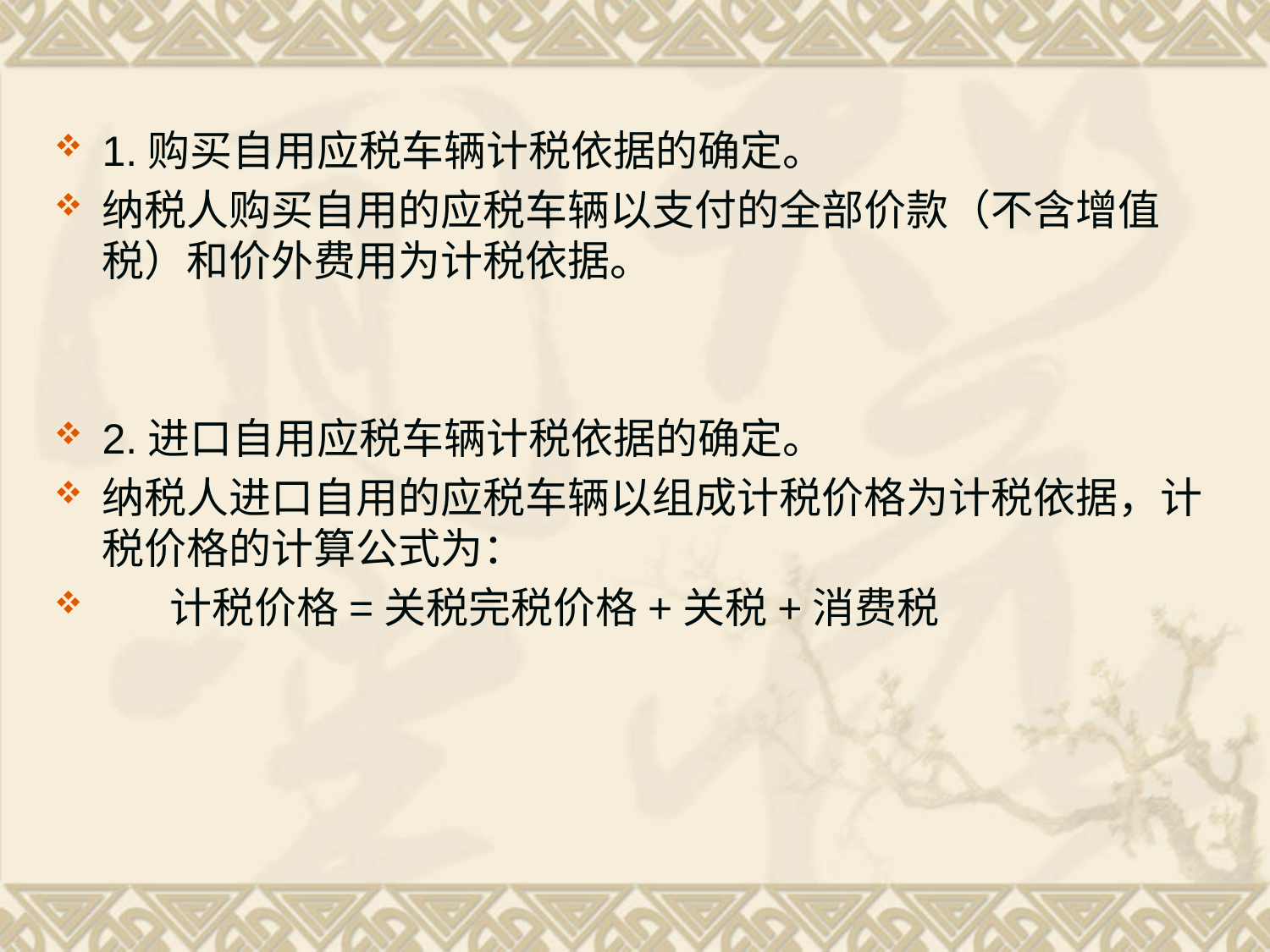

#
1.购买自用应税车辆计税依据的确定。
纳税人购买自用的应税车辆以支付的全部价款（不含增值税）和价外费用为计税依据。

2.进口自用应税车辆计税依据的确定。
纳税人进口自用的应税车辆以组成计税价格为计税依据，计税价格的计算公式为：
      计税价格=关税完税价格+关税+消费税